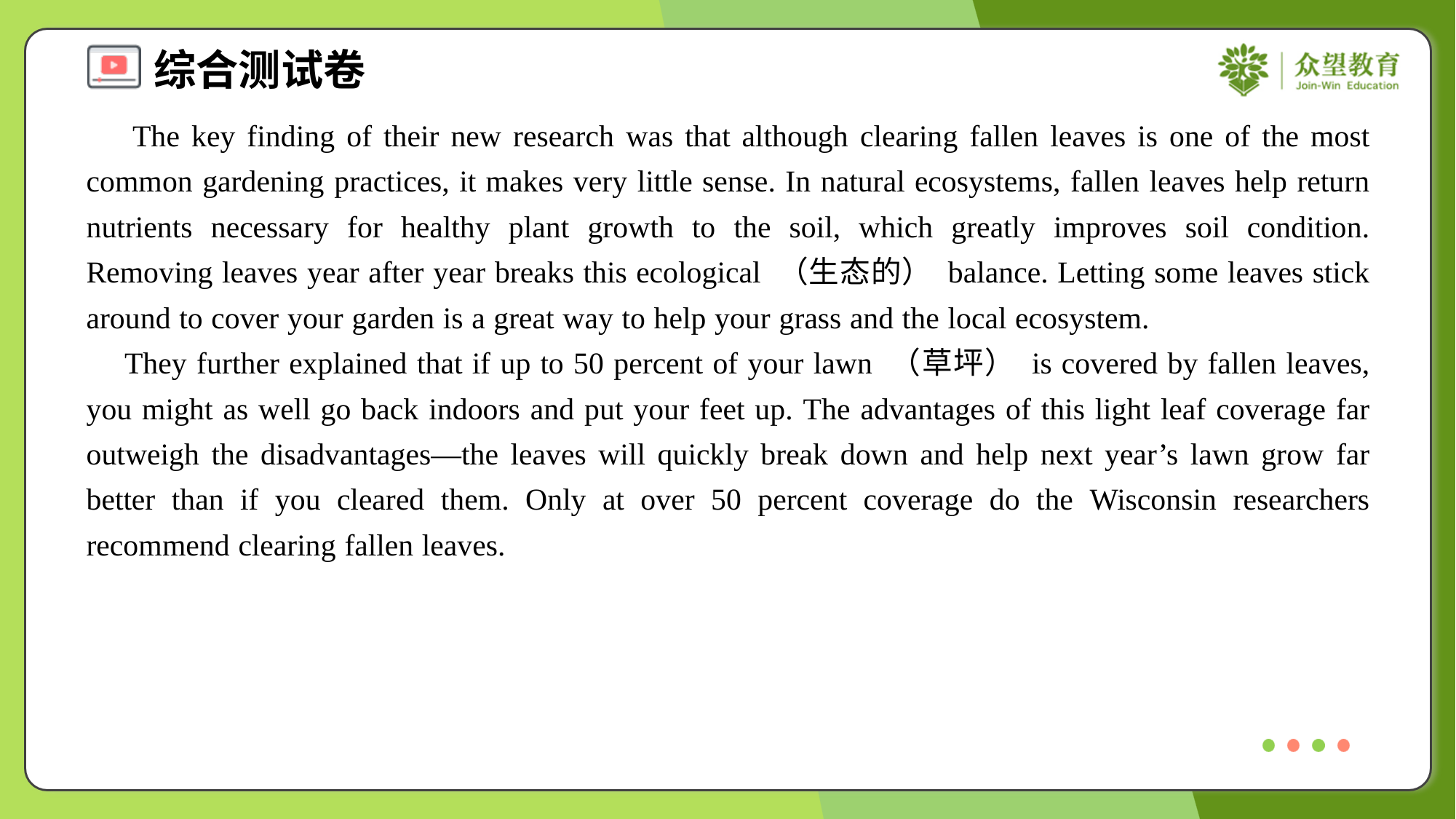

The key finding of their new research was that although clearing fallen leaves is one of the most common gardening practices, it makes very little sense. In natural ecosystems, fallen leaves help return nutrients necessary for healthy plant growth to the soil, which greatly improves soil condition. Removing leaves year after year breaks this ecological （生态的） balance. Letting some leaves stick around to cover your garden is a great way to help your grass and the local ecosystem.
    They further explained that if up to 50 percent of your lawn （草坪） is covered by fallen leaves, you might as well go back indoors and put your feet up. The advantages of this light leaf coverage far outweigh the disadvantages—the leaves will quickly break down and help next year’s lawn grow far better than if you cleared them. Only at over 50 percent coverage do the Wisconsin researchers recommend clearing fallen leaves.